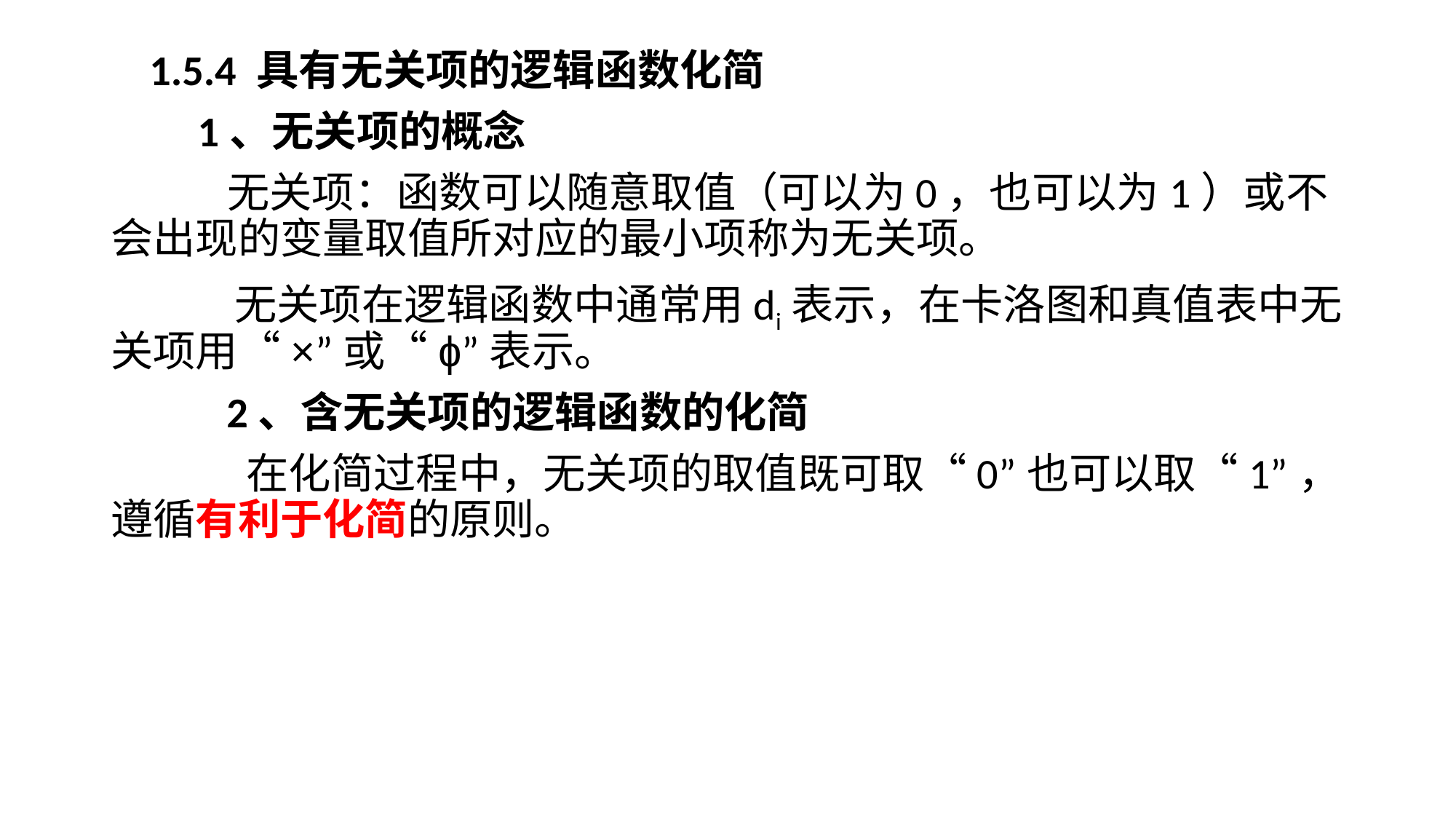

# 1.5.4 具有无关项的逻辑函数化简
         1、无关项的概念
           无关项：函数可以随意取值（可以为0，也可以为1）或不会出现的变量取值所对应的最小项称为无关项。
            无关项在逻辑函数中通常用di表示，在卡洛图和真值表中无关项用“×”或“ɸ”表示。
            2、含无关项的逻辑函数的化简
             在化简过程中，无关项的取值既可取“0”也可以取“1”，遵循有利于化简的原则。